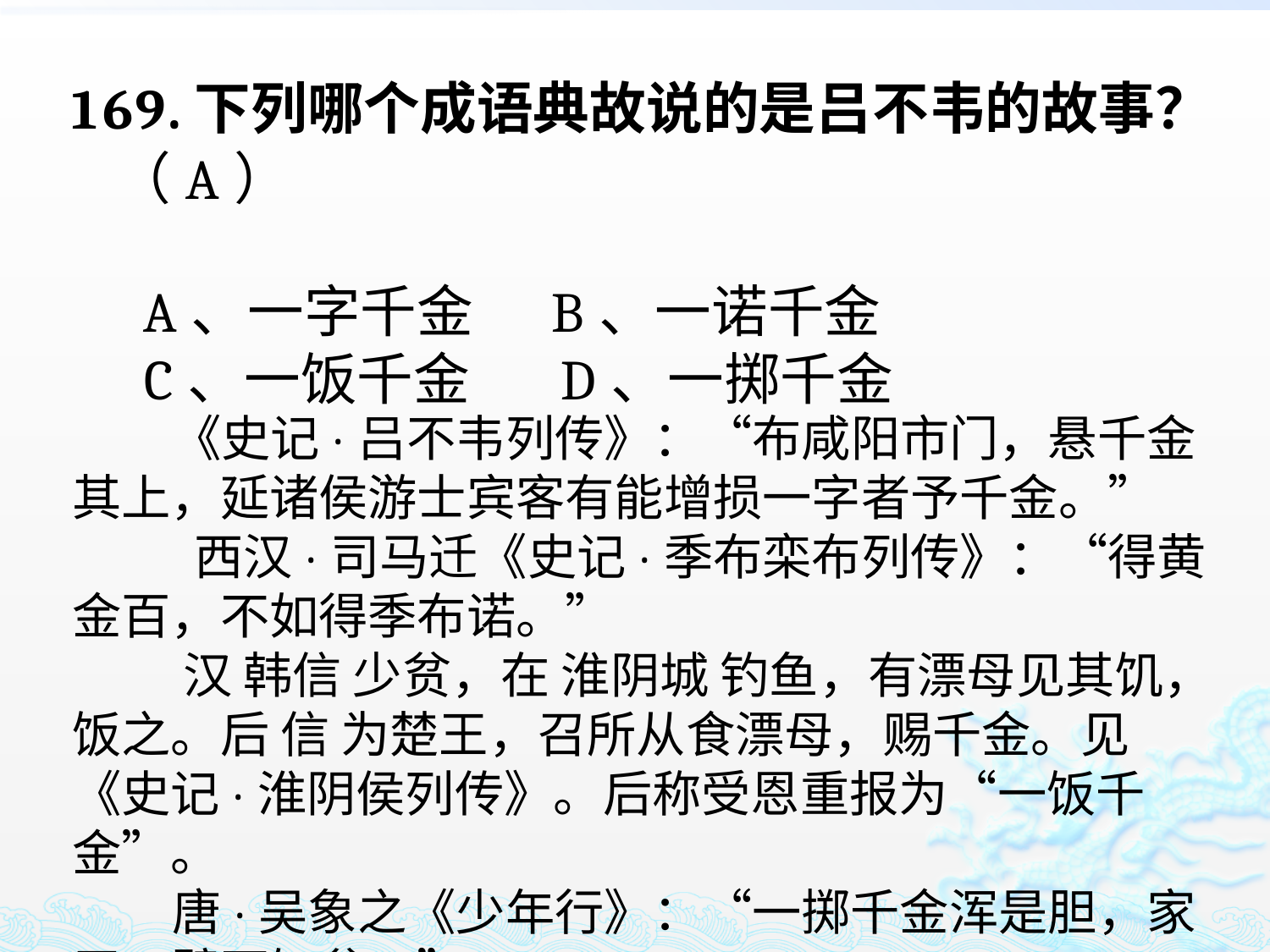

169.下列哪个成语典故说的是吕不韦的故事？

      A、一字千金     B、一诺千金
      C、一饭千金      D、一掷千金
（A）
        《史记·吕不韦列传》：“布咸阳市门，悬千金其上，延诸侯游士宾客有能增损一字者予千金。”
          西汉·司马迁《史记·季布栾布列传》：“得黄金百，不如得季布诺。”
         汉 韩信 少贫，在 淮阴城 钓鱼，有漂母见其饥，饭之。后 信 为楚王，召所从食漂母，赐千金。见《史记·淮阴侯列传》。后称受恩重报为“一饭千金”。
        唐·吴象之《少年行》：“一掷千金浑是胆，家无四壁不知贫。”